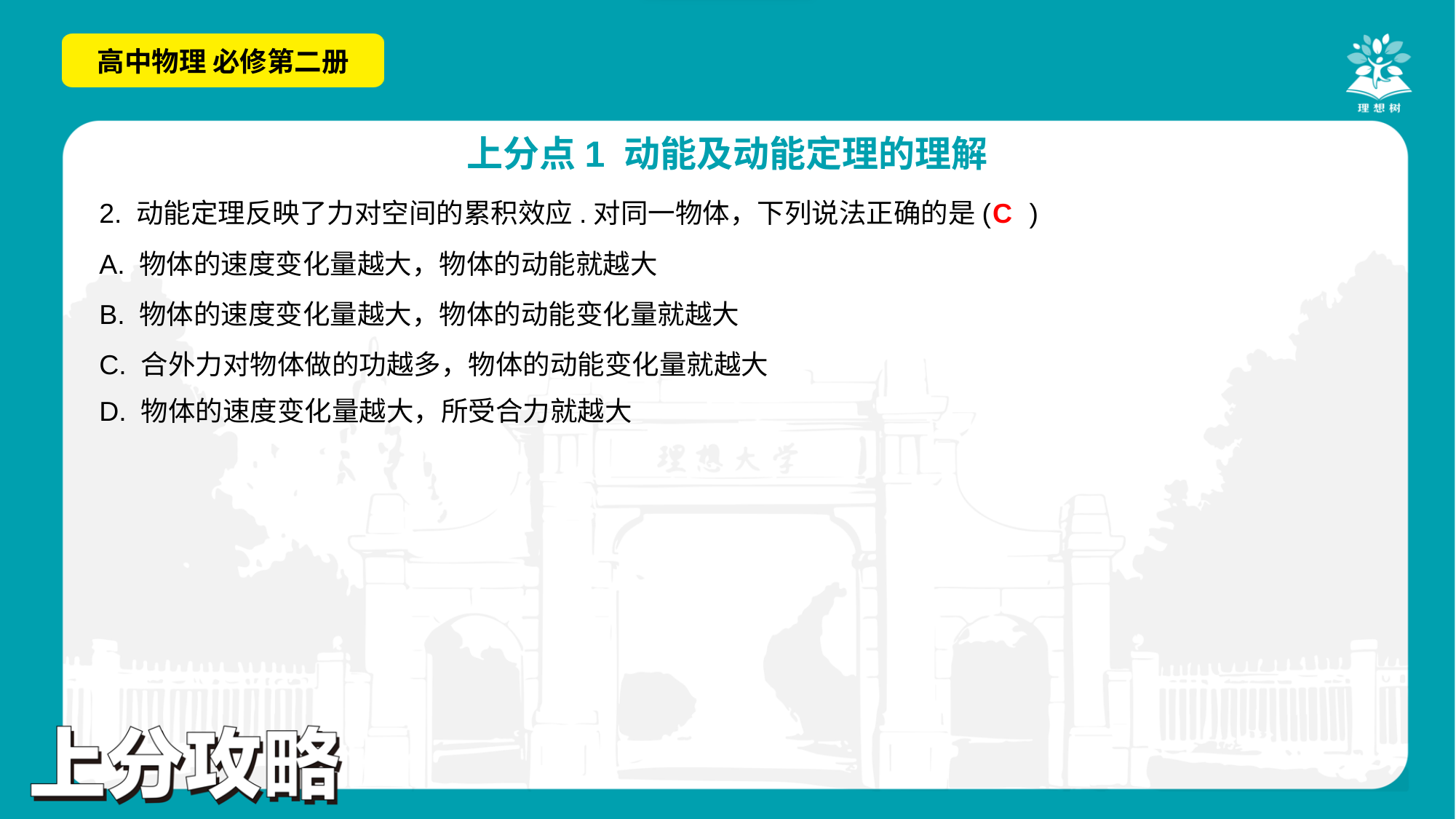

C
2. 动能定理反映了力对空间的累积效应.对同一物体，下列说法正确的是(     )
A. 物体的速度变化量越大，物体的动能就越大
B. 物体的速度变化量越大，物体的动能变化量就越大
C. 合外力对物体做的功越多，物体的动能变化量就越大
D. 物体的速度变化量越大，所受合力就越大